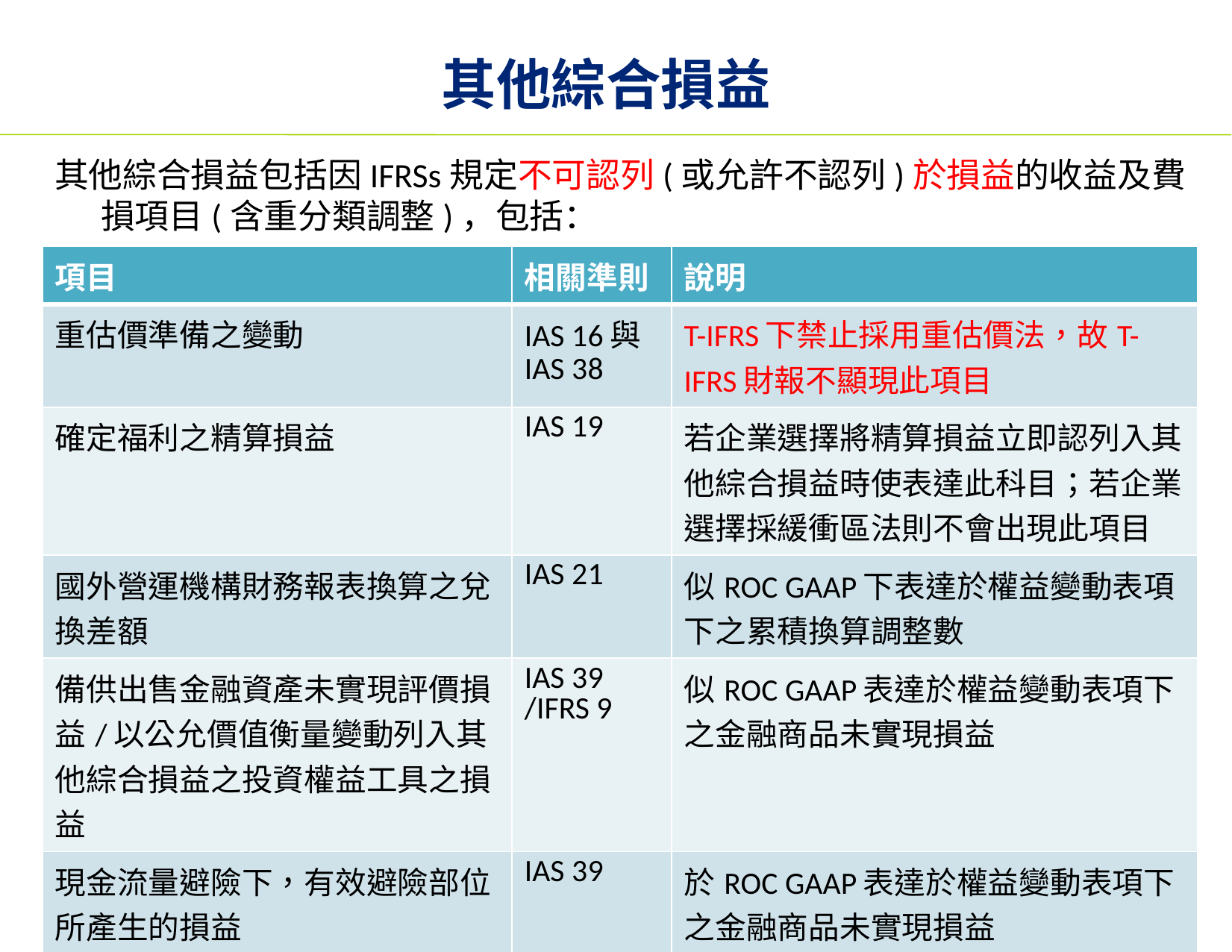

# 其他綜合損益
其他綜合損益包括因IFRSs規定不可認列(或允許不認列)於損益的收益及費損項目(含重分類調整)，包括：

| 項目 | 相關準則 | 說明 |
| --- | --- | --- |
| 重估價準備之變動 | IAS 16與IAS 38 | T-IFRS下禁止採用重估價法，故T-IFRS財報不顯現此項目 |
| 確定福利之精算損益 | IAS 19 | 若企業選擇將精算損益立即認列入其他綜合損益時使表達此科目；若企業選擇採緩衝區法則不會出現此項目 |
| 國外營運機構財務報表換算之兌換差額 | IAS 21 | 似ROC GAAP下表達於權益變動表項下之累積換算調整數 |
| 備供出售金融資產未實現評價損益/以公允價值衡量變動列入其他綜合損益之投資權益工具之損益 | IAS 39 /IFRS 9 | 似ROC GAAP表達於權益變動表項下之金融商品未實現損益 |
| 現金流量避險下，有效避險部位所產生的損益 | IAS 39 | 於ROC GAAP表達於權益變動表項下之金融商品未實現損益 |
30